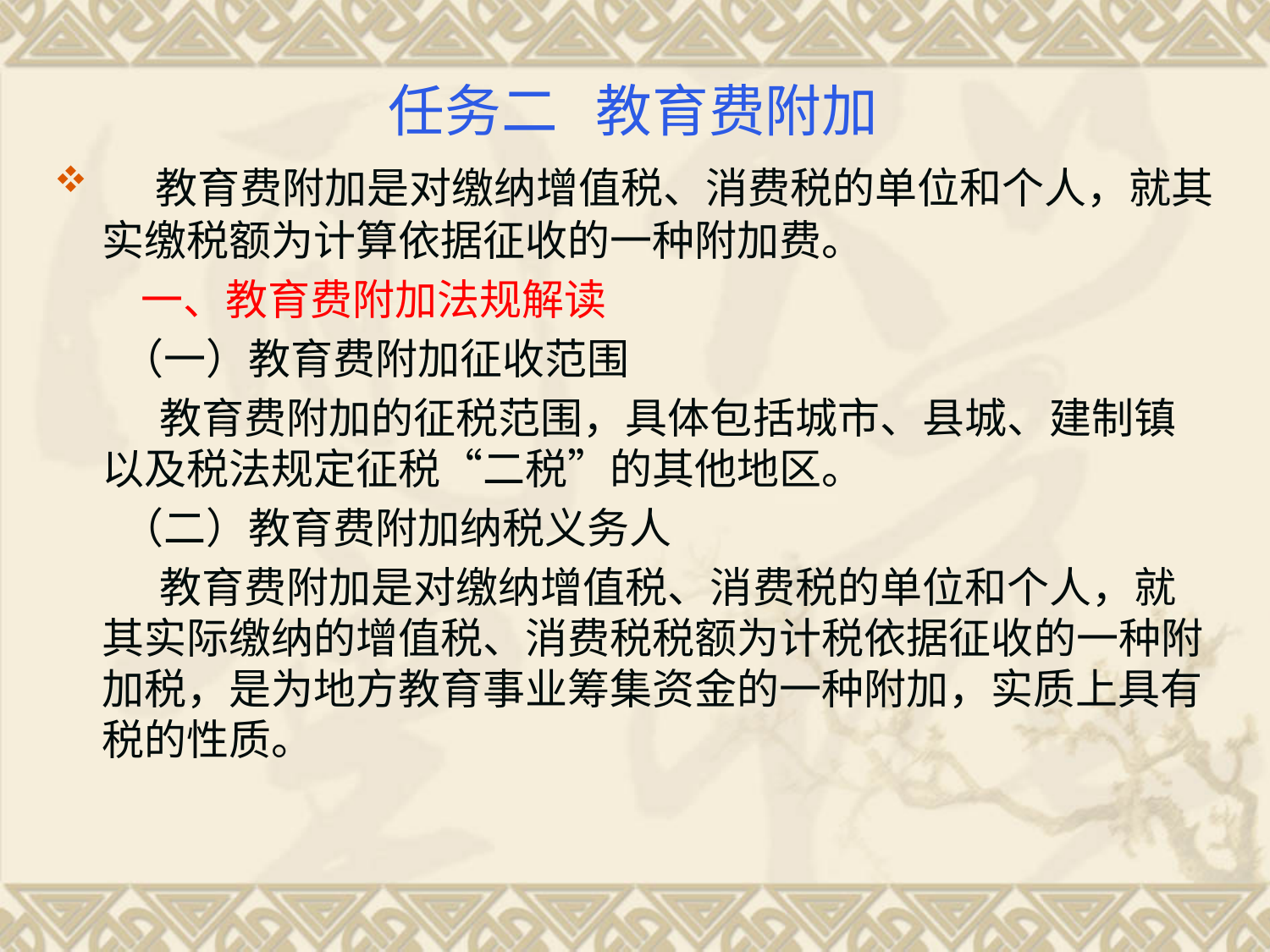

# 任务二   教育费附加
    教育费附加是对缴纳增值税、消费税的单位和个人，就其实缴税额为计算依据征收的一种附加费。
        一、教育费附加法规解读
      （一）教育费附加征收范围
          教育费附加的征税范围，具体包括城市、县城、建制镇以及税法规定征税“二税”的其他地区。
      （二）教育费附加纳税义务人
          教育费附加是对缴纳增值税、消费税的单位和个人，就其实际缴纳的增值税、消费税税额为计税依据征收的一种附加税，是为地方教育事业筹集资金的一种附加，实质上具有税的性质。